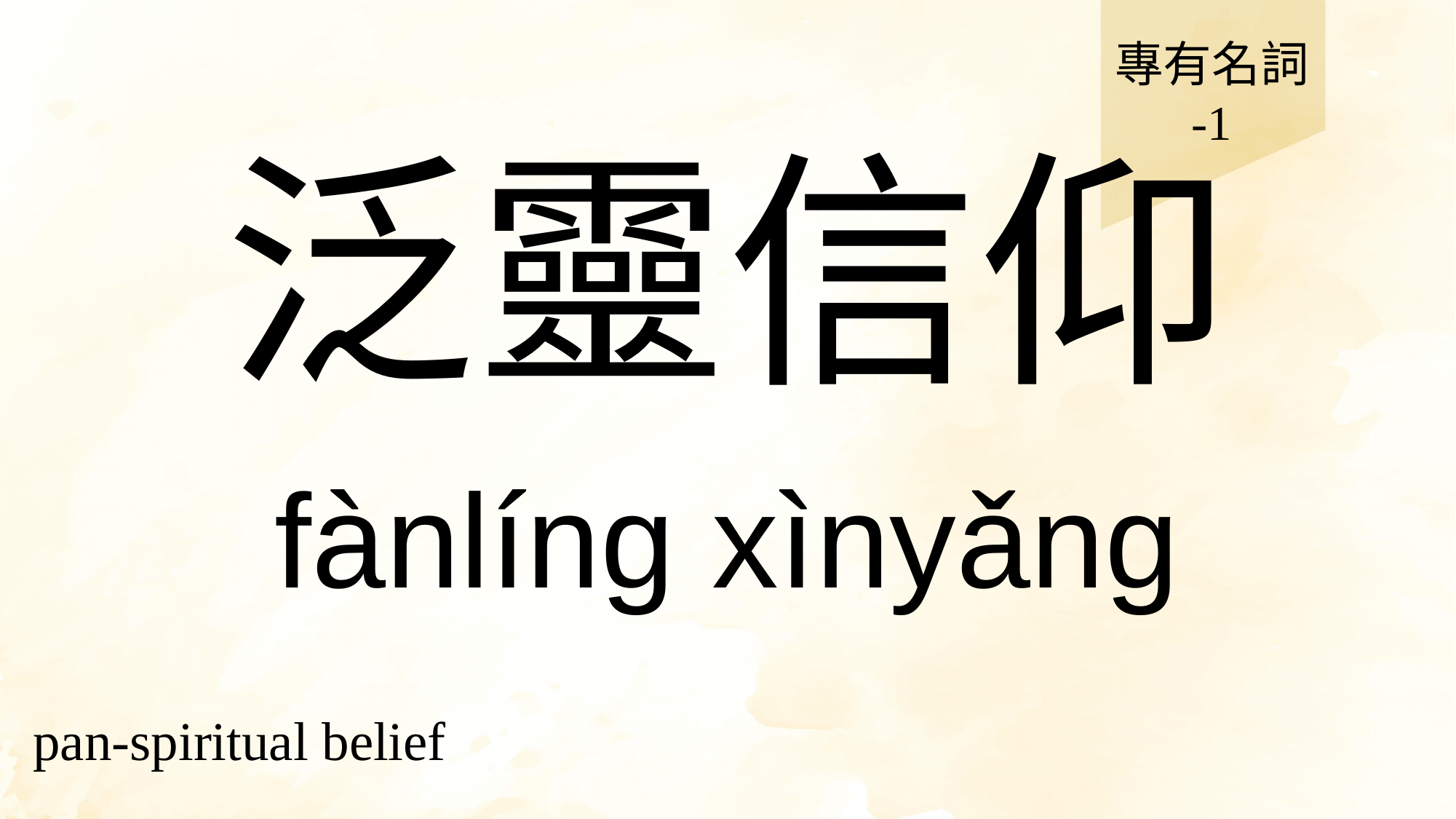

專有名詞
-1
# 泛靈信仰
fànlíng xìnyǎng
pan-spiritual belief